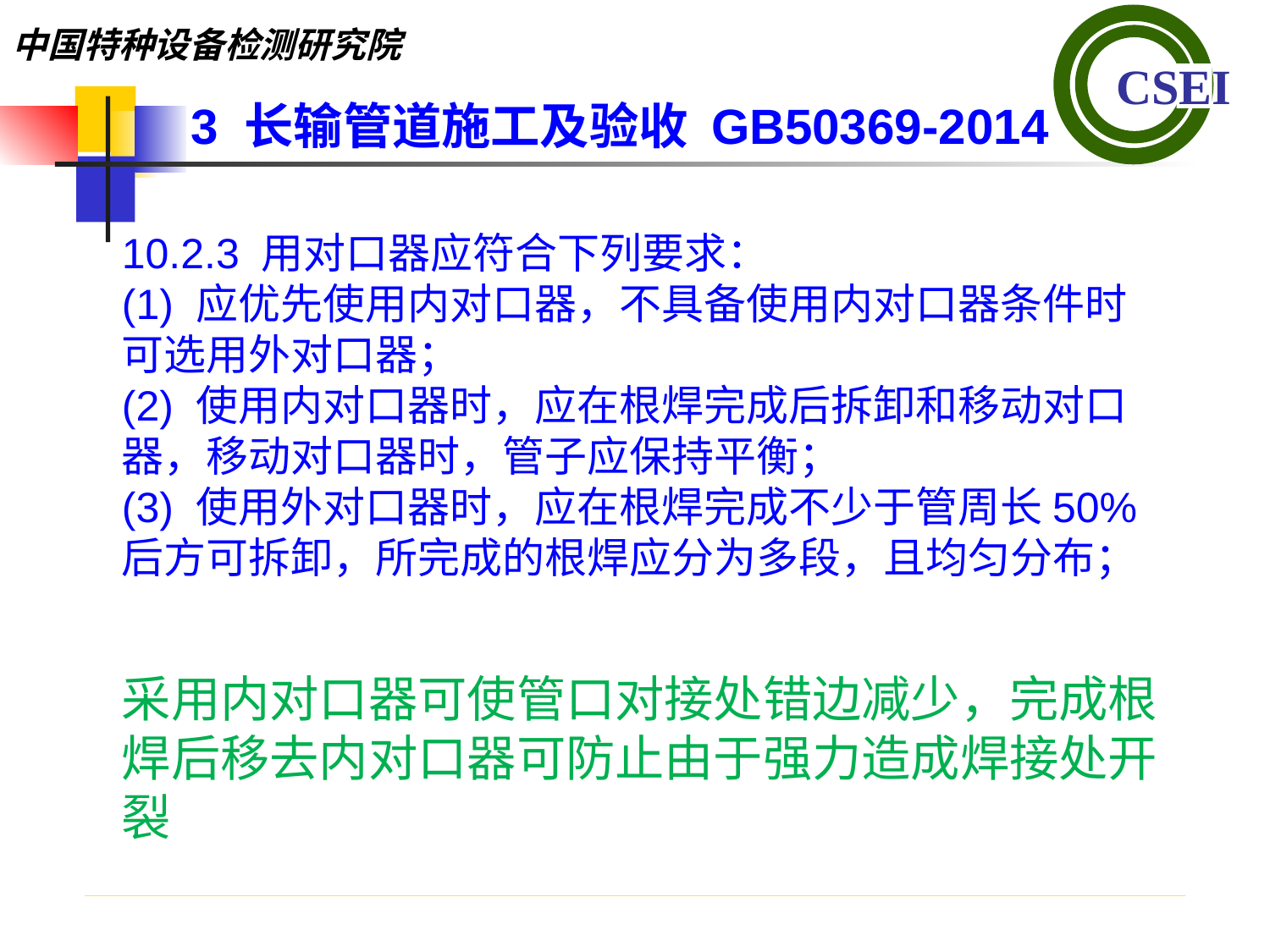

3 长输管道施工及验收 GB50369-2014
10.2.3 用对口器应符合下列要求：(1) 应优先使用内对口器，不具备使用内对口器条件时可选用外对口器；(2) 使用内对口器时，应在根焊完成后拆卸和移动对口器，移动对口器时，管子应保持平衡；(3) 使用外对口器时，应在根焊完成不少于管周长50%后方可拆卸，所完成的根焊应分为多段，且均匀分布；
采用内对口器可使管口对接处错边减少，完成根焊后移去内对口器可防止由于强力造成焊接处开裂